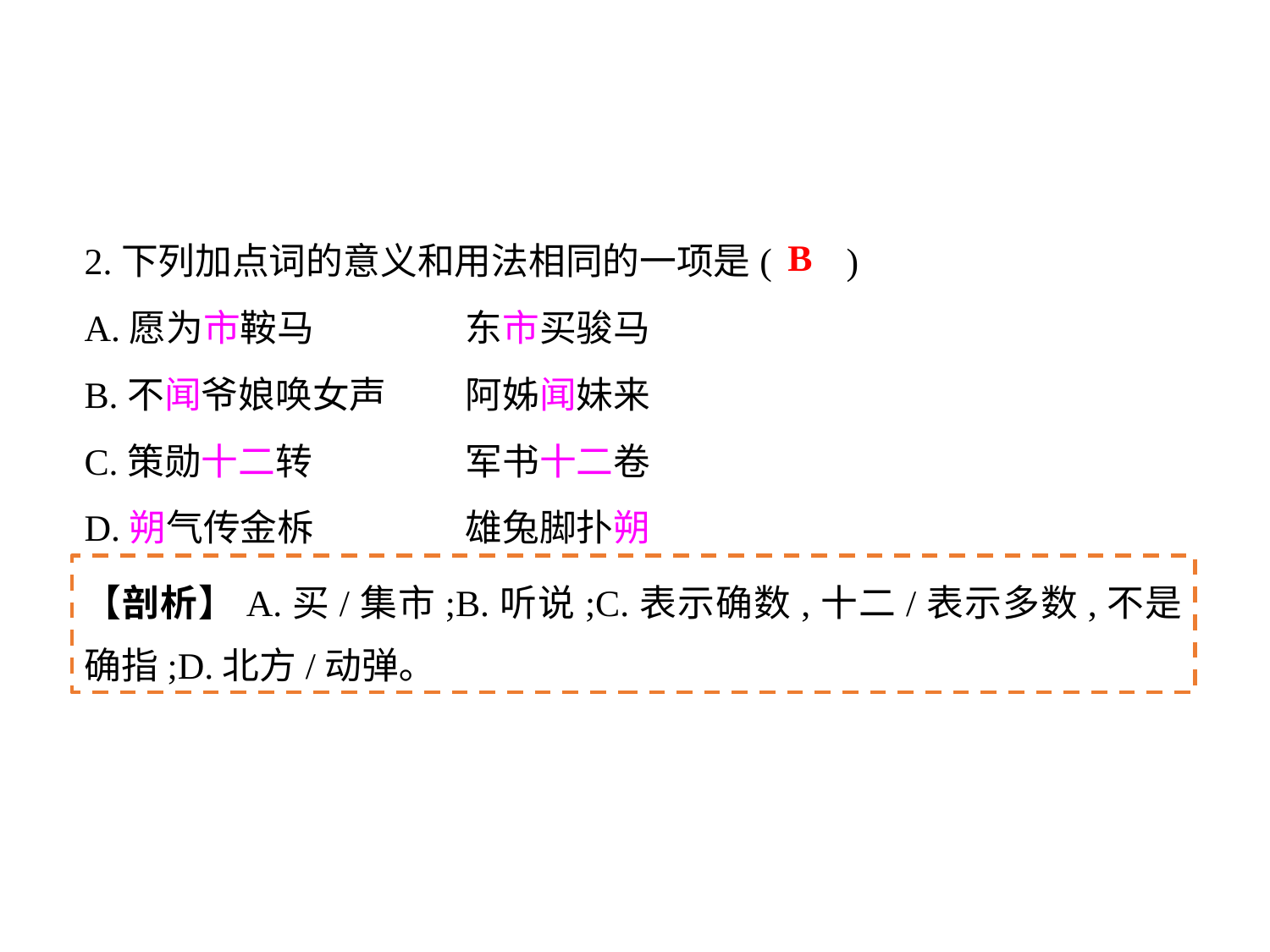

2.下列加点词的意义和用法相同的一项是(	)
A.愿为市鞍马		东市买骏马
B.不闻爷娘唤女声	阿姊闻妹来
C.策勋十二转		军书十二卷
D.朔气传金柝		雄兔脚扑朔
B
【剖析】A.买/集市;B.听说;C.表示确数,十二/表示多数,不是确指;D.北方/动弹｡